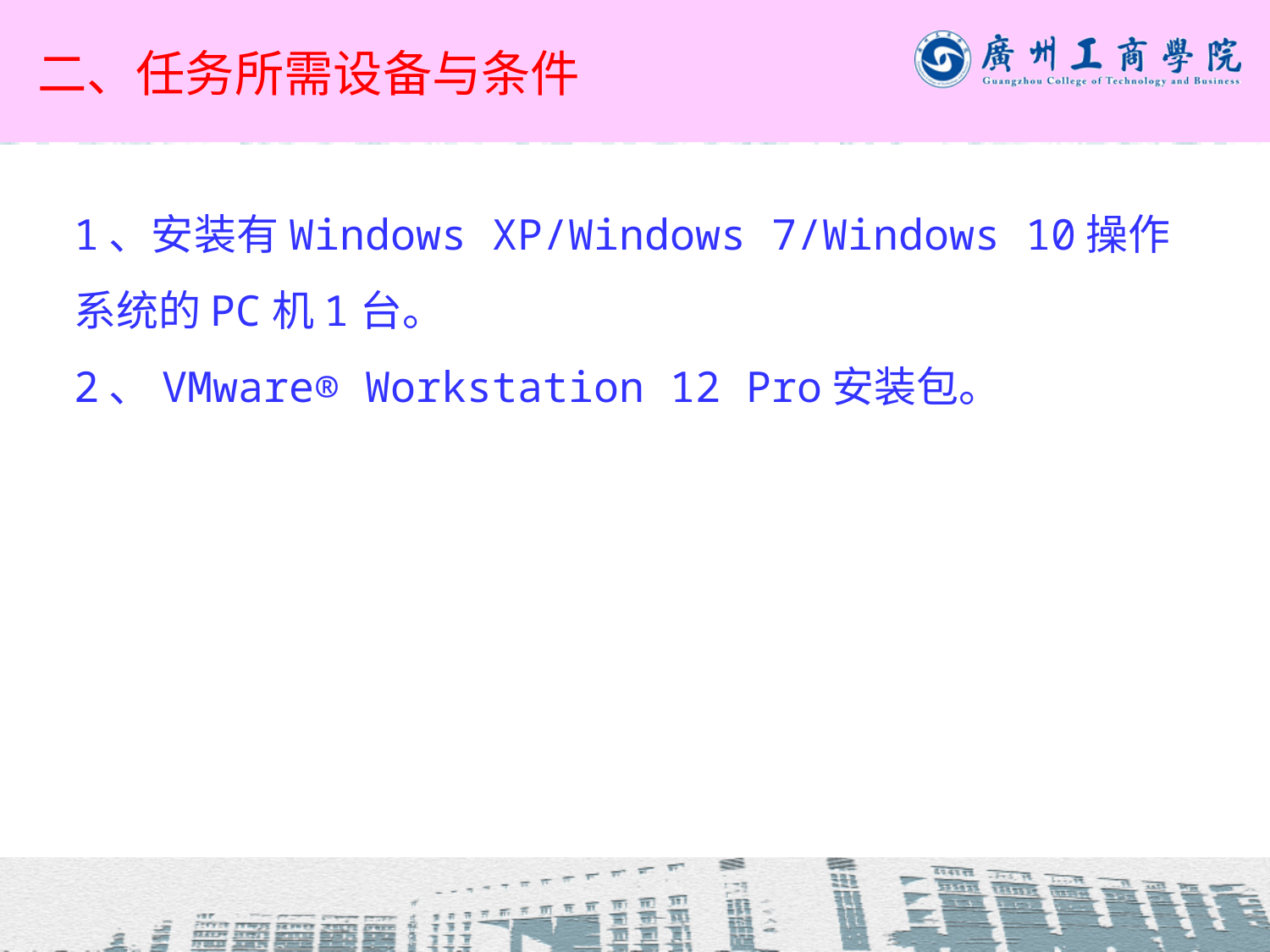

# 二、任务所需设备与条件
1、安装有Windows XP/Windows 7/Windows 10操作系统的PC机1台。
2、VMware® Workstation 12 Pro安装包。